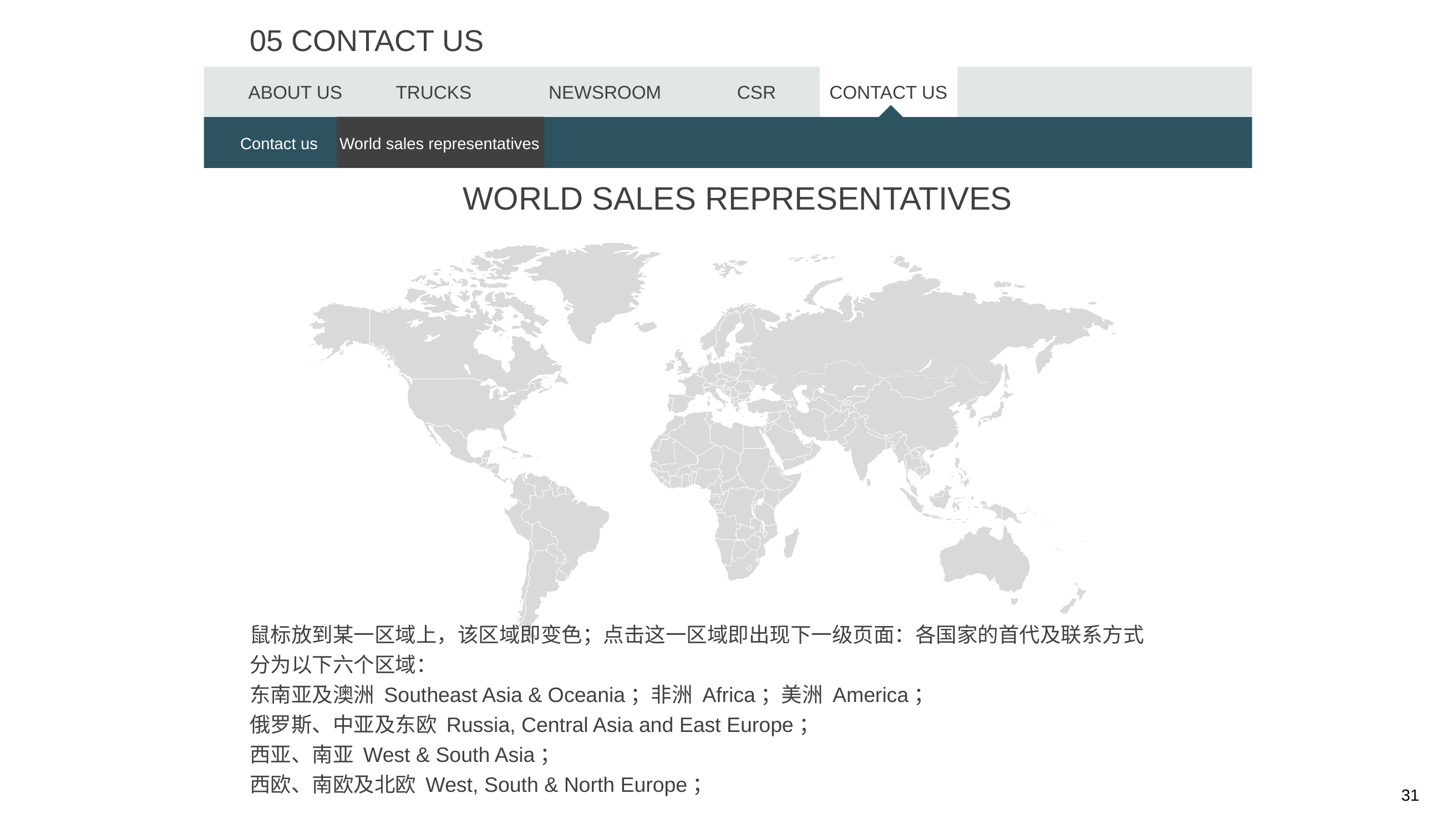

05 CONTACT US

ABOUT US
TRUCKS
NEWSROOM
CSR
CONTACT US

Contact us
World sales representatives
WORLD SALES REPRESENTATIVES

鼠标放到某一区域上，该区域即变色；点击这一区域即出现下一级页面：各国家的首代及联系方式
分为以下六个区域：
东南亚及澳洲 Southeast Asia & Oceania；非洲 Africa；美洲 America；
俄罗斯、中亚及东欧 Russia, Central Asia and East Europe；
西亚、南亚 West & South Asia；
西欧、南欧及北欧 West, South & North Europe；